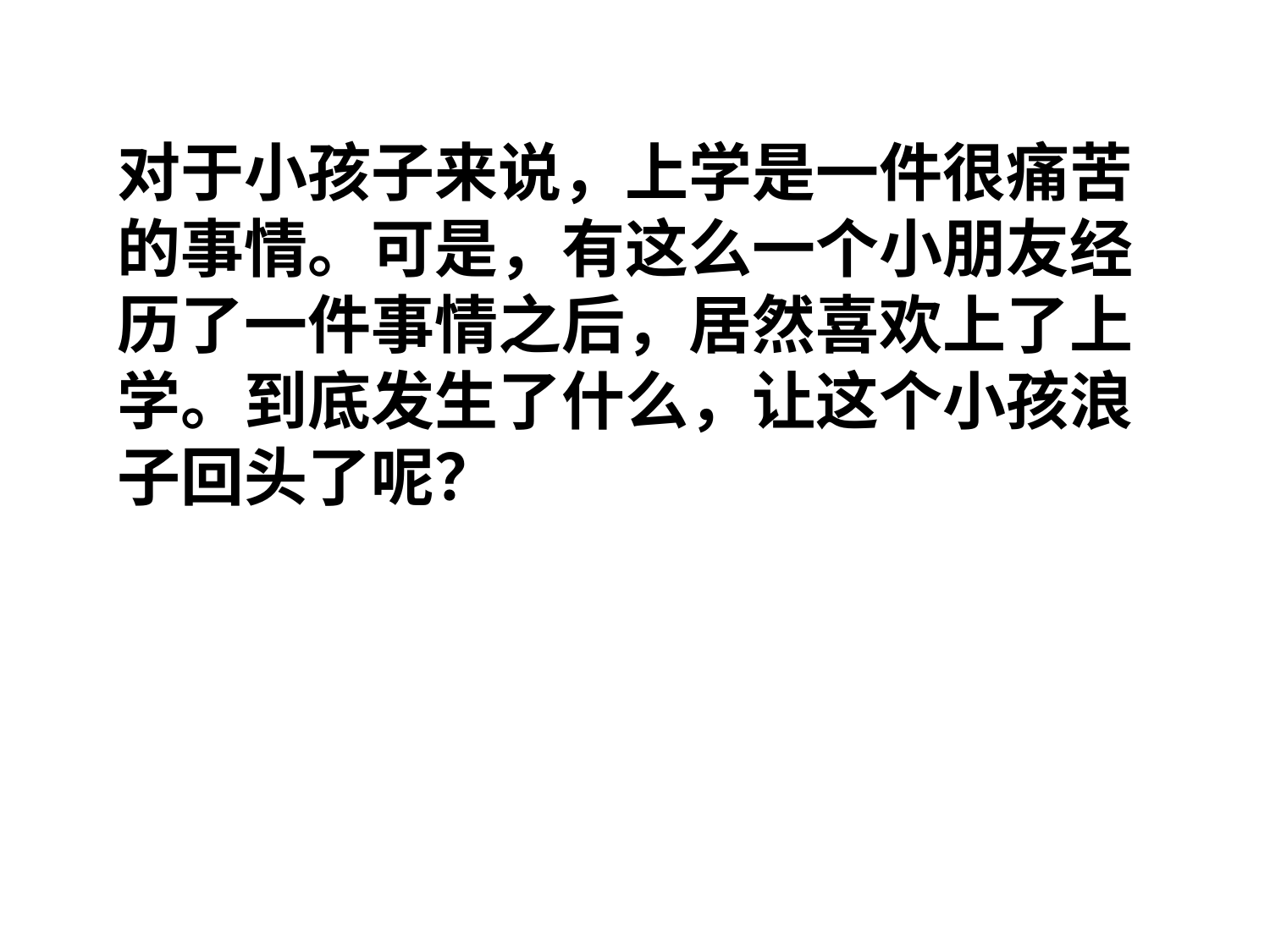

对于小孩子来说，上学是一件很痛苦的事情。可是，有这么一个小朋友经历了一件事情之后，居然喜欢上了上学。到底发生了什么，让这个小孩浪子回头了呢？